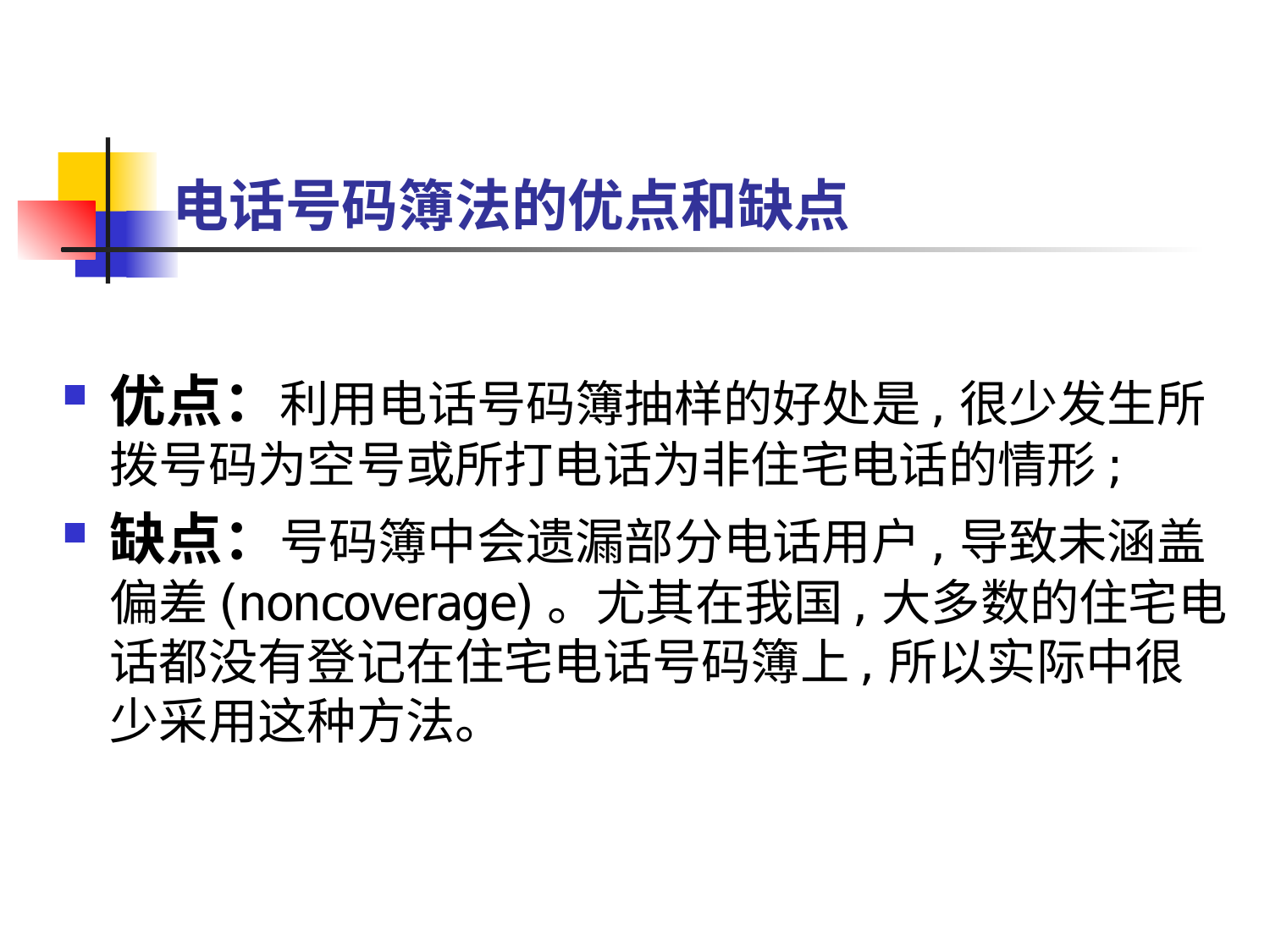

# 电话号码簿法的优点和缺点

优点：利用电话号码簿抽样的好处是,很少发生所拨号码为空号或所打电话为非住宅电话的情形;
缺点：号码簿中会遗漏部分电话用户,导致未涵盖偏差(noncoverage)。尤其在我国,大多数的住宅电话都没有登记在住宅电话号码簿上,所以实际中很少采用这种方法。